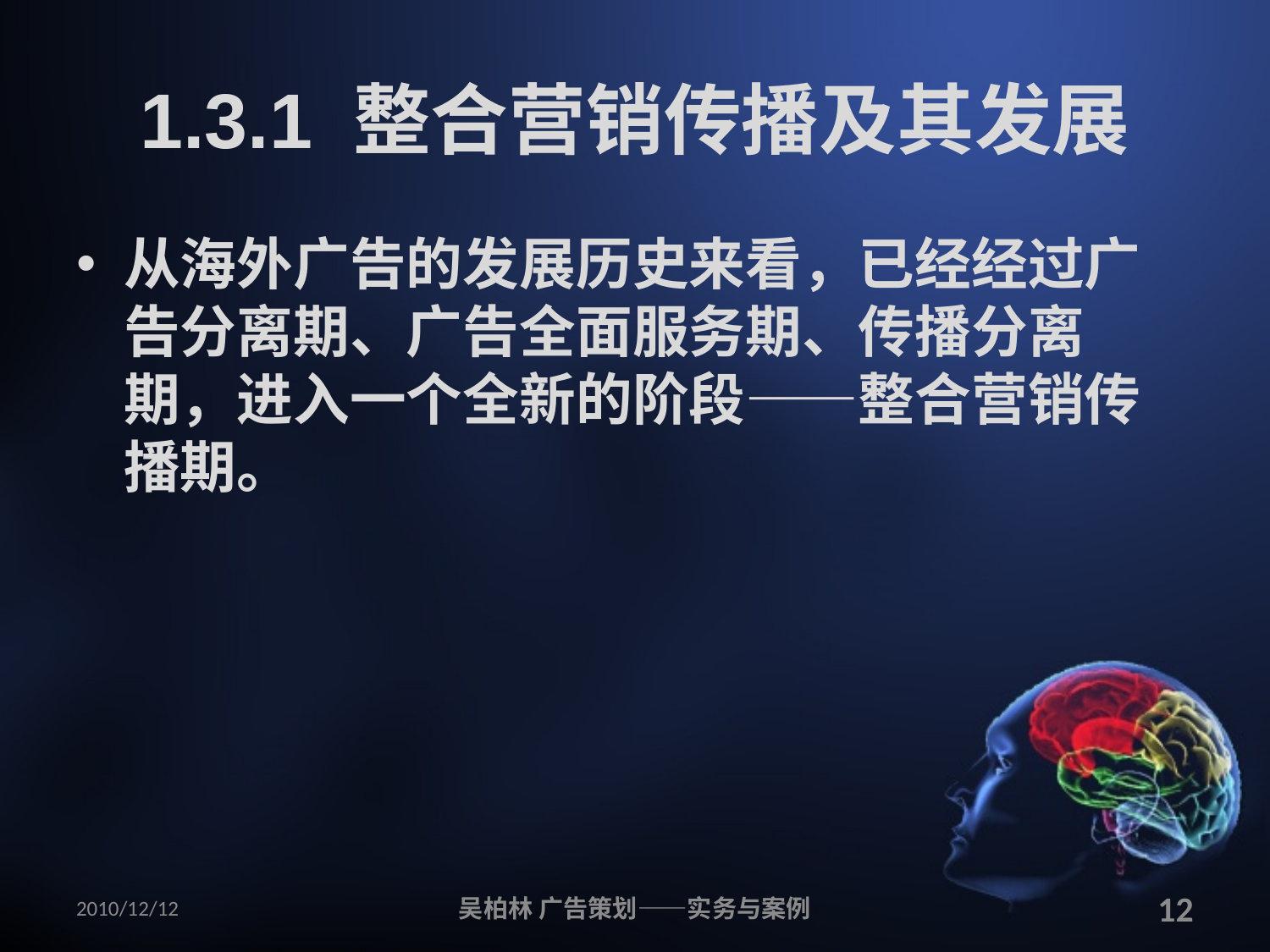

# 1.3.1 整合营销传播及其发展
从海外广告的发展历史来看，已经经过广告分离期、广告全面服务期、传播分离期，进入一个全新的阶段——整合营销传播期。
2010/12/12
吴柏林 广告策划——实务与案例
12